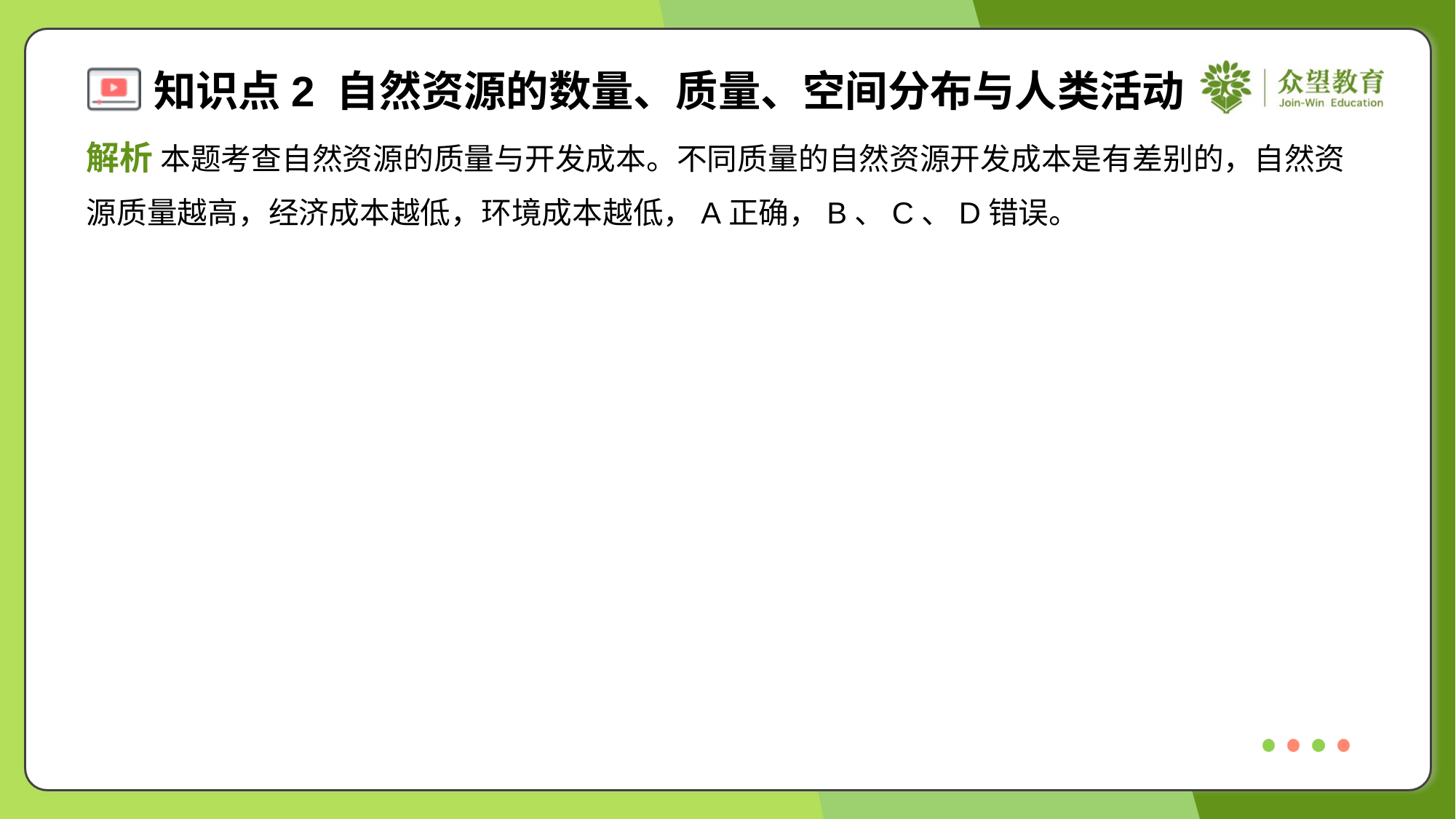

解析 本题考查自然资源的质量与开发成本。不同质量的自然资源开发成本是有差别的，自然资
源质量越高，经济成本越低，环境成本越低，A正确，B、C、D错误。